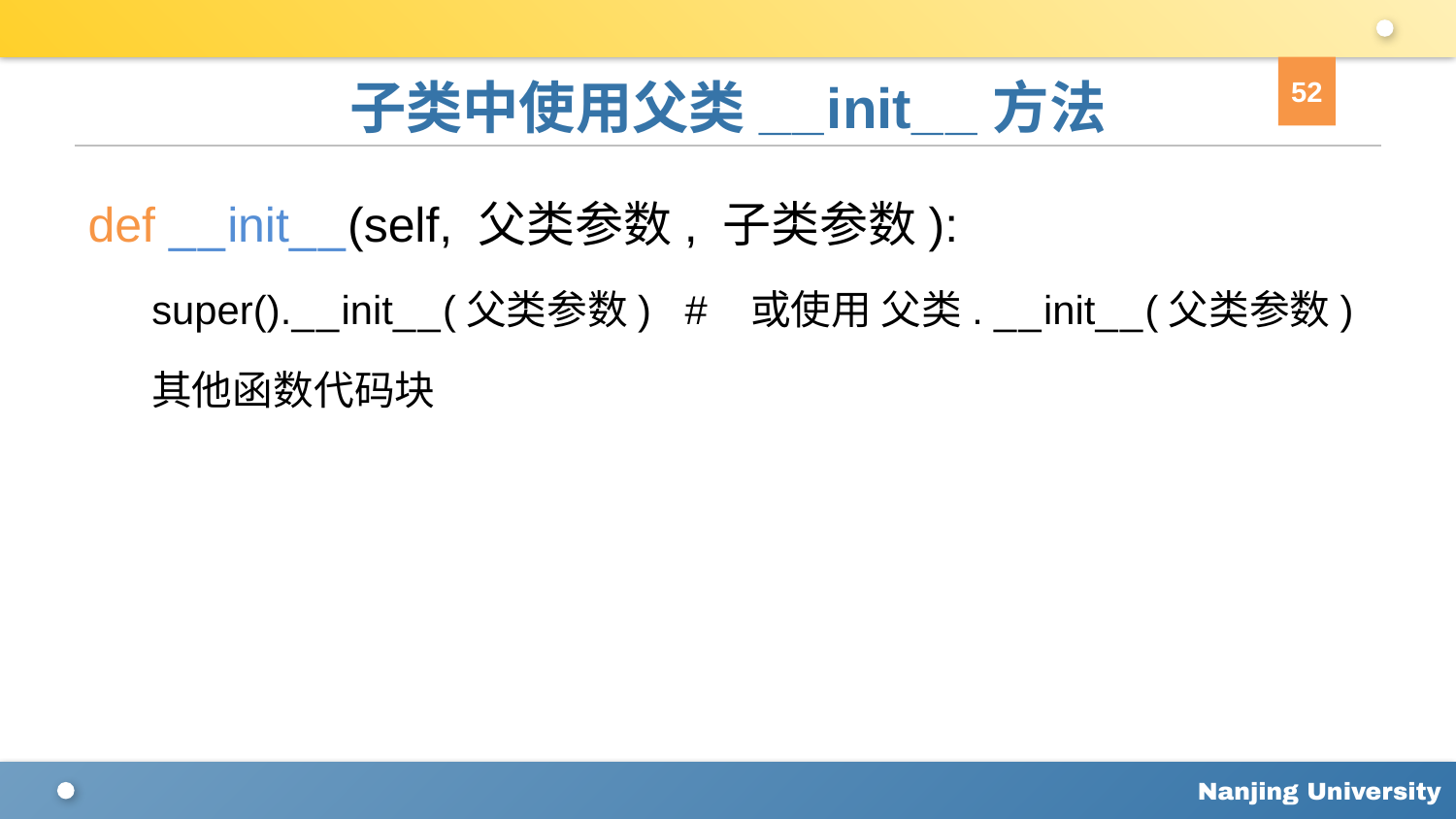

52
# 子类中使用父类__init__方法
def __init__(self, 父类参数, 子类参数):
super().__init__(父类参数)   #   或使用 父类. __init__(父类参数)
其他函数代码块